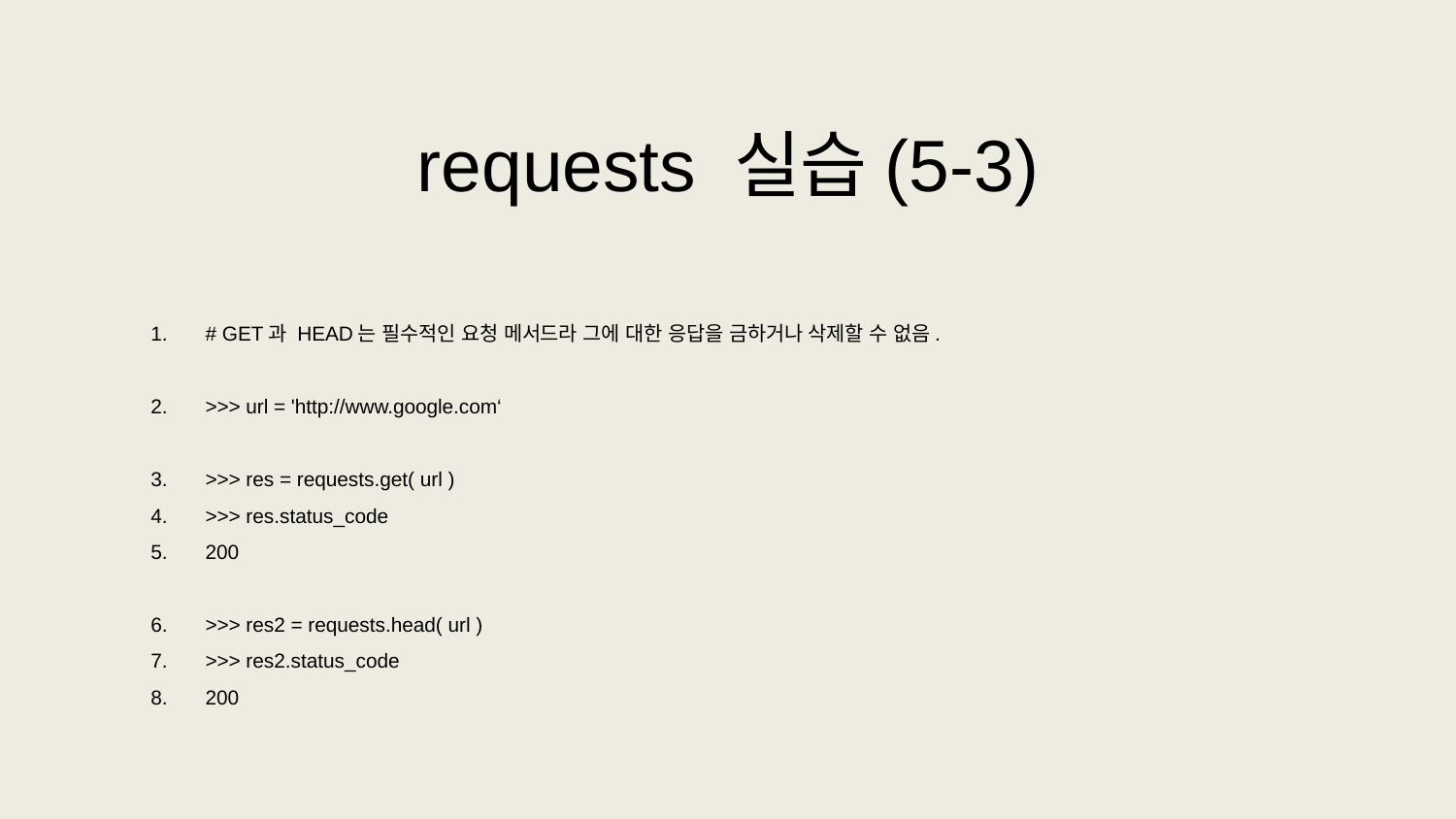

requests 실습(5-3)
# GET과 HEAD는 필수적인 요청 메서드라 그에 대한 응답을 금하거나 삭제할 수 없음.

>>> url = 'http://www.google.com‘

>>> res = requests.get( url )
>>> res.status_code
200

>>> res2 = requests.head( url )
>>> res2.status_code
200